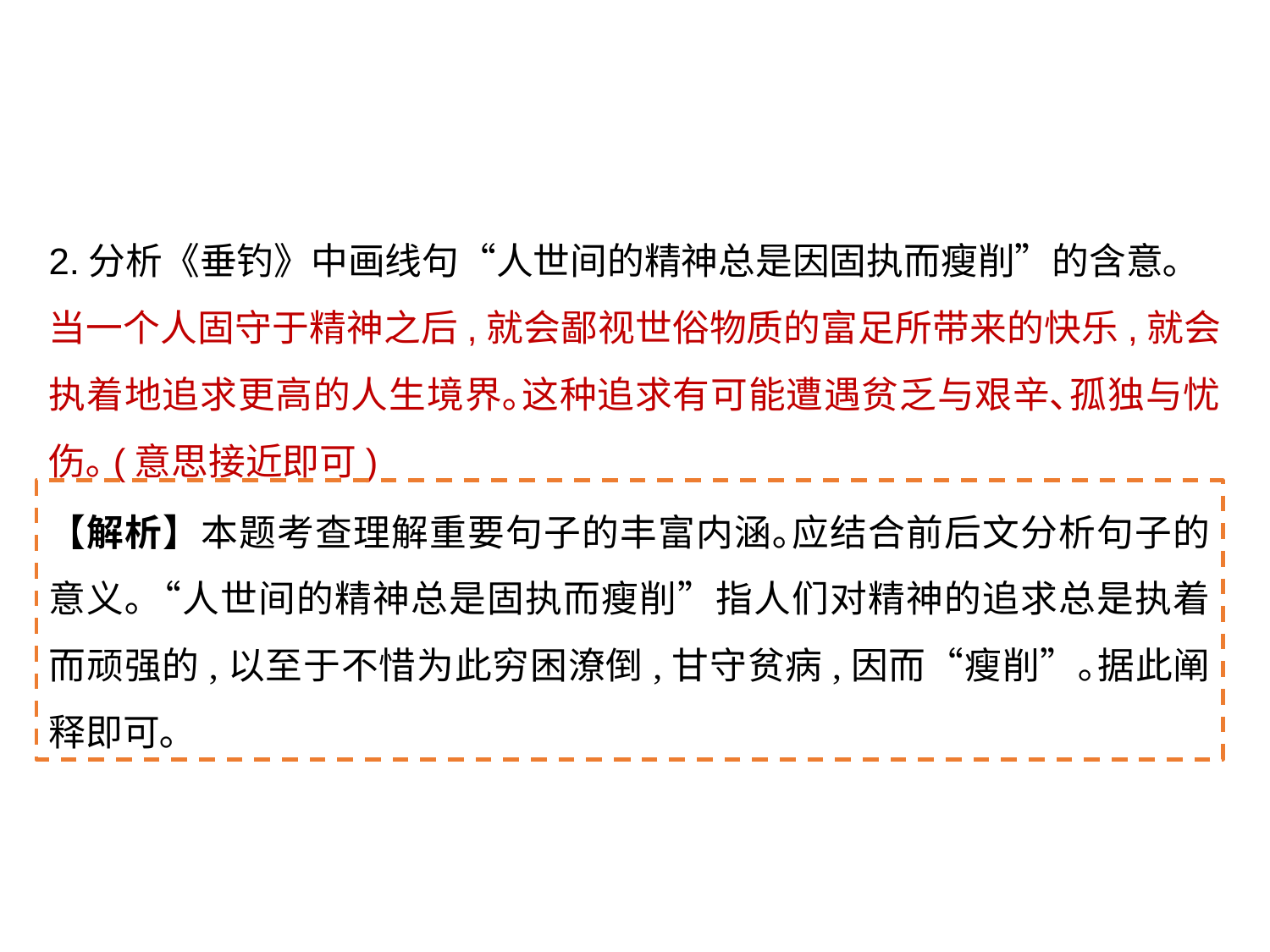

2.分析《垂钓》中画线句“人世间的精神总是因固执而瘦削”的含意｡
当一个人固守于精神之后,就会鄙视世俗物质的富足所带来的快乐,就会执着地追求更高的人生境界｡这种追求有可能遭遇贫乏与艰辛､孤独与忧伤｡(意思接近即可)
【解析】本题考查理解重要句子的丰富内涵｡应结合前后文分析句子的意义｡“人世间的精神总是固执而瘦削”指人们对精神的追求总是执着而顽强的,以至于不惜为此穷困潦倒,甘守贫病,因而“瘦削”｡据此阐释即可｡